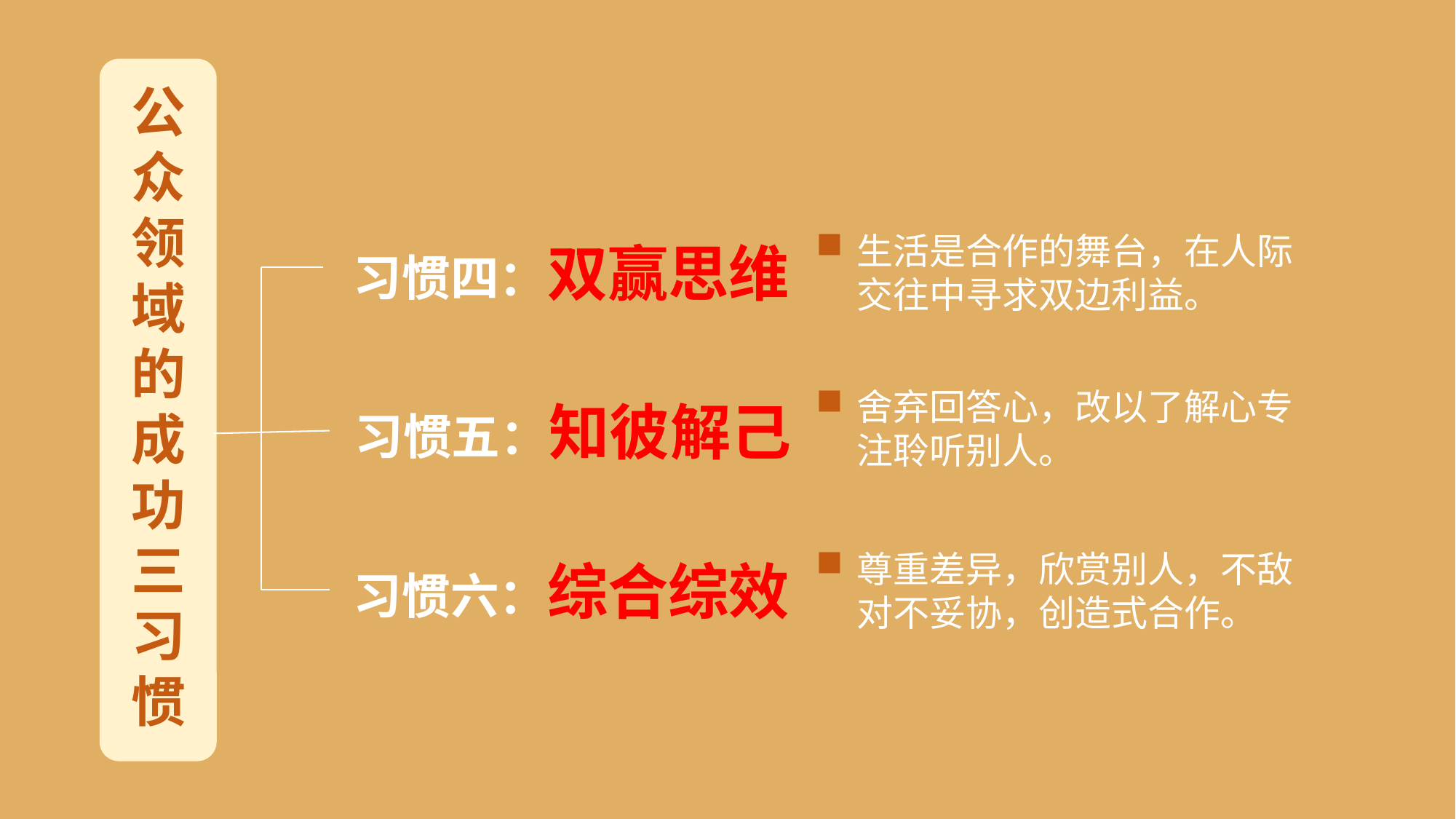

公众领域的成功
三习惯
生活是合作的舞台，在人际交往中寻求双边利益。
习惯四：双赢思维
舍弃回答心，改以了解心专注聆听别人。
习惯五：知彼解己
尊重差异，欣赏别人，不敌对不妥协，创造式合作。
习惯六：综合综效